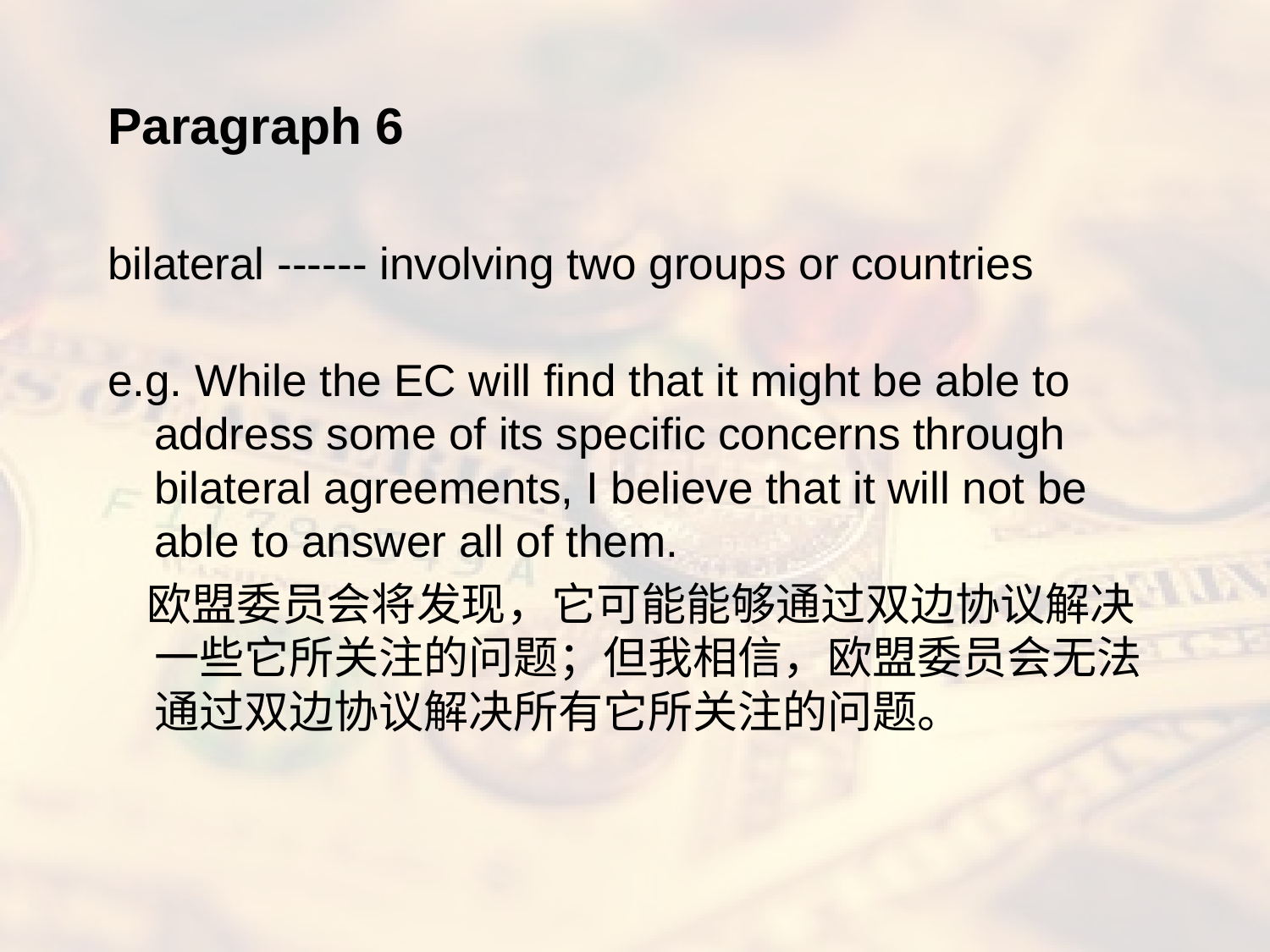

Paragraph 6

bilateral ------ involving two groups or countries
e.g. While the EC will find that it might be able to address some of its specific concerns through bilateral agreements, I believe that it will not be able to answer all of them.
   欧盟委员会将发现，它可能能够通过双边协议解决一些它所关注的问题；但我相信，欧盟委员会无法通过双边协议解决所有它所关注的问题。